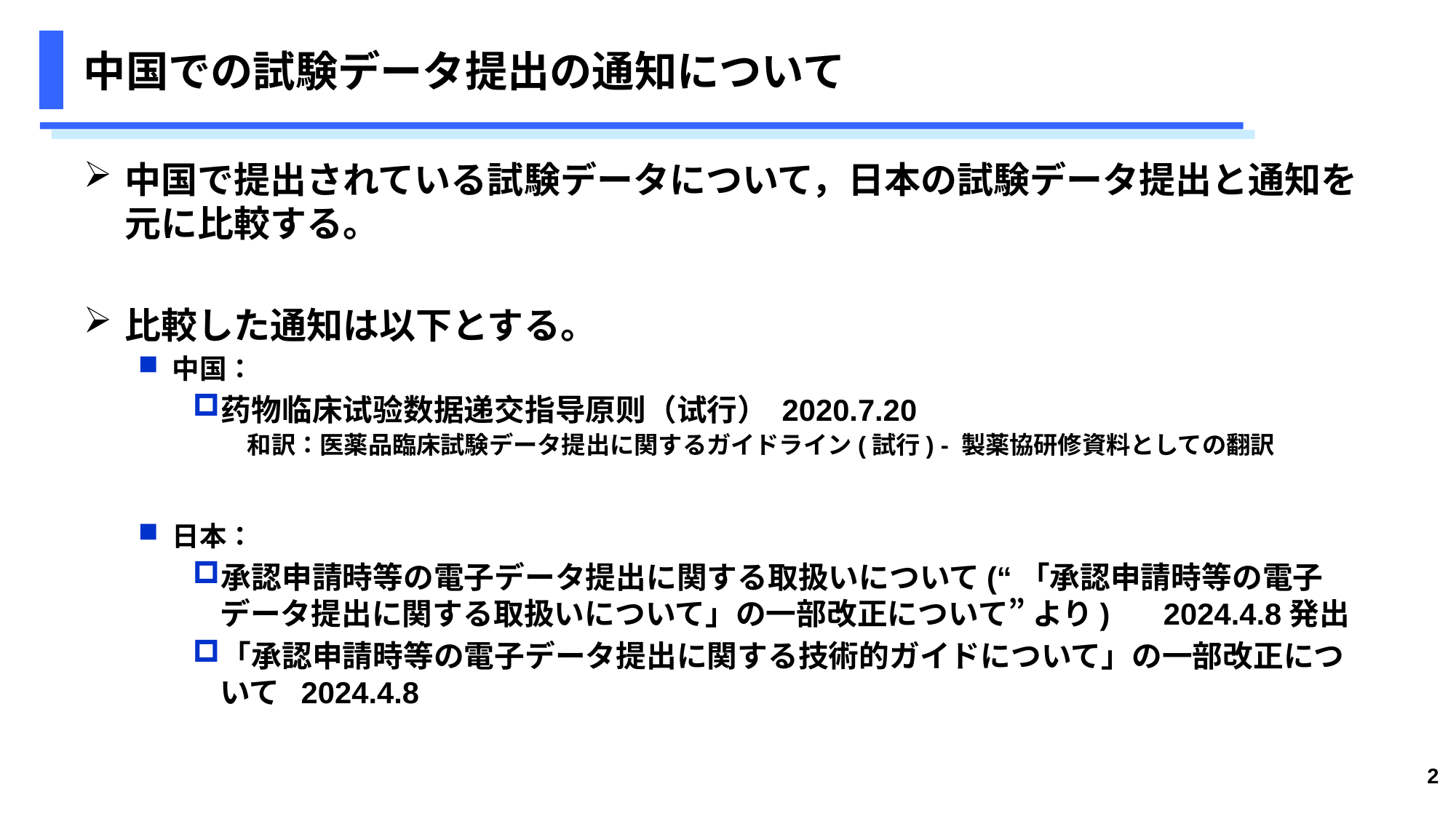

# 中国での試験データ提出の通知について
中国で提出されている試験データについて，日本の試験データ提出と通知を元に比較する。

比較した通知は以下とする。
中国：
药物临床试验数据递交指导原则（试行） 2020.7.20
　和訳：医薬品臨床試験データ提出に関するガイドライン(試行) - 製薬協研修資料としての翻訳

日本：
承認申請時等の電子データ提出に関する取扱いについて(“「承認申請時等の電子データ提出に関する取扱いについて」の一部改正について” より) 　2024.4.8発出
「承認申請時等の電子データ提出に関する技術的ガイドについて」の一部改正について  2024.4.8
2